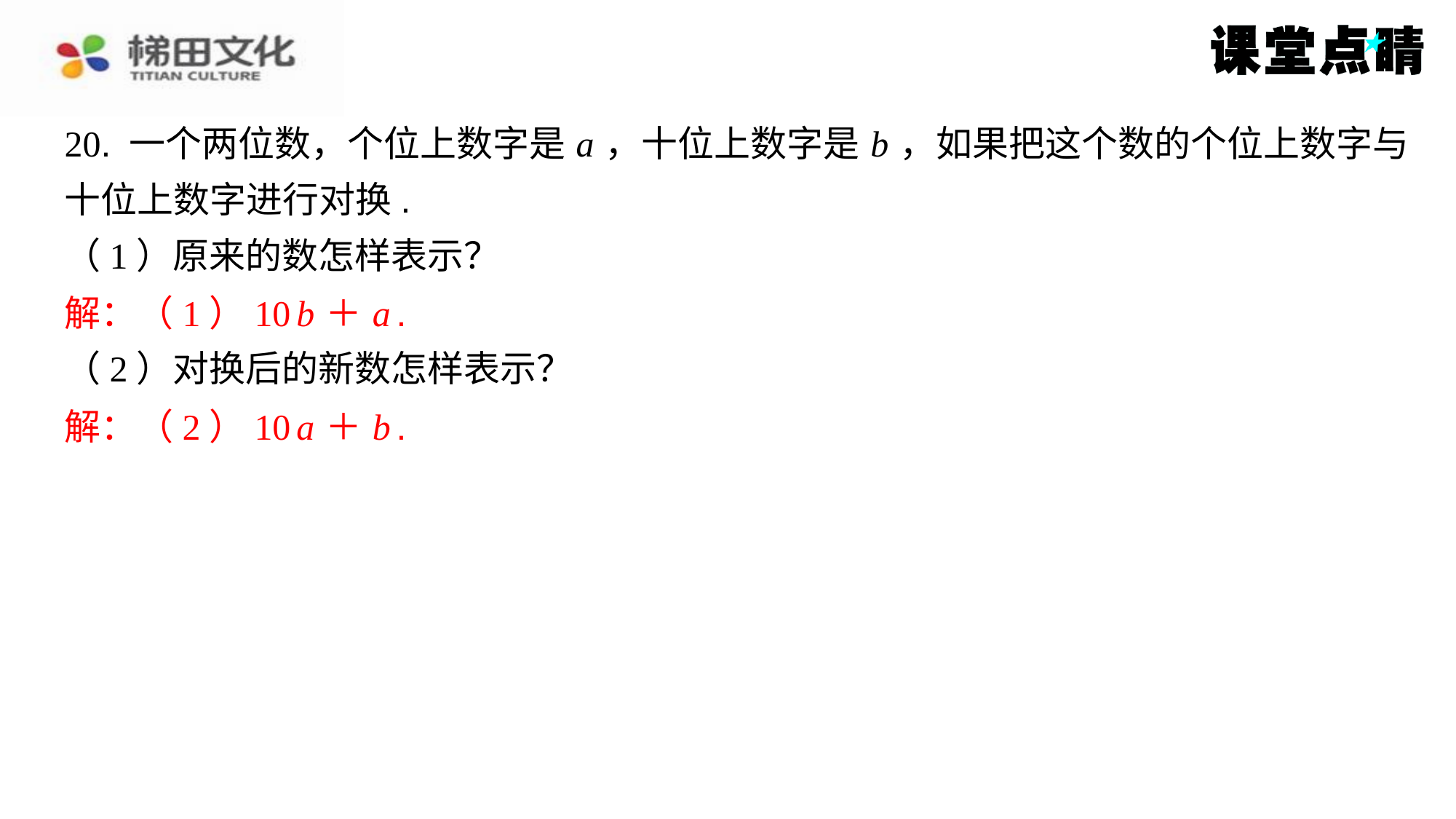

20. 一个两位数，个位上数字是 a ，十位上数字是 b ，如果把这个数的个位上数字与
十位上数字进行对换.
（1）原来的数怎样表示？
解：（1）10 b ＋ a .
（2）对换后的新数怎样表示？
解：（2）10 a ＋ b .
解：（1）10 b ＋ a .
解：（2）10 a ＋ b .